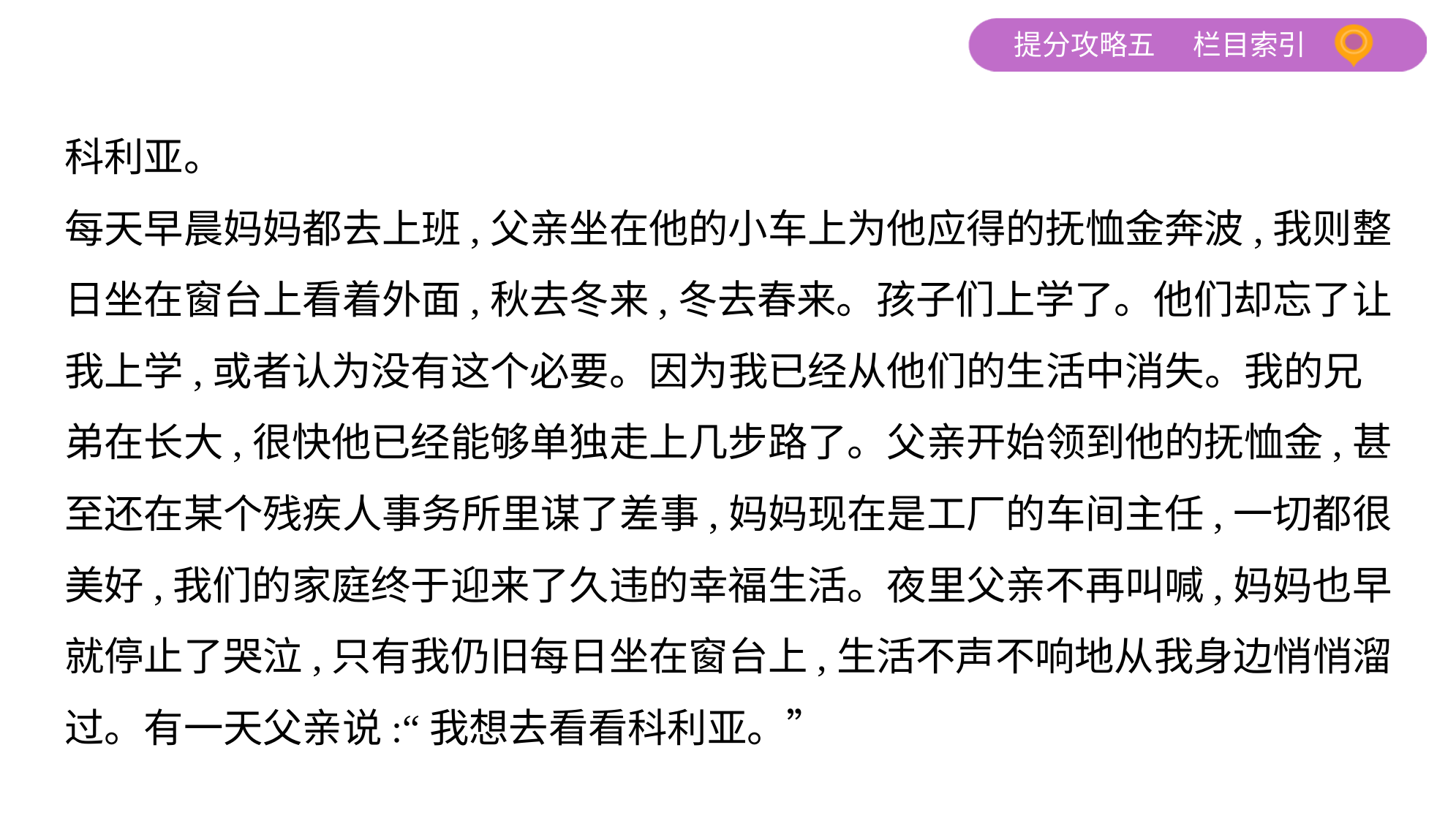

科利亚。
每天早晨妈妈都去上班,父亲坐在他的小车上为他应得的抚恤金奔波,我则整
日坐在窗台上看着外面,秋去冬来,冬去春来。孩子们上学了。他们却忘了让
我上学,或者认为没有这个必要。因为我已经从他们的生活中消失。我的兄
弟在长大,很快他已经能够单独走上几步路了。父亲开始领到他的抚恤金,甚
至还在某个残疾人事务所里谋了差事,妈妈现在是工厂的车间主任,一切都很
美好,我们的家庭终于迎来了久违的幸福生活。夜里父亲不再叫喊,妈妈也早
就停止了哭泣,只有我仍旧每日坐在窗台上,生活不声不响地从我身边悄悄溜
过。有一天父亲说:“我想去看看科利亚。”